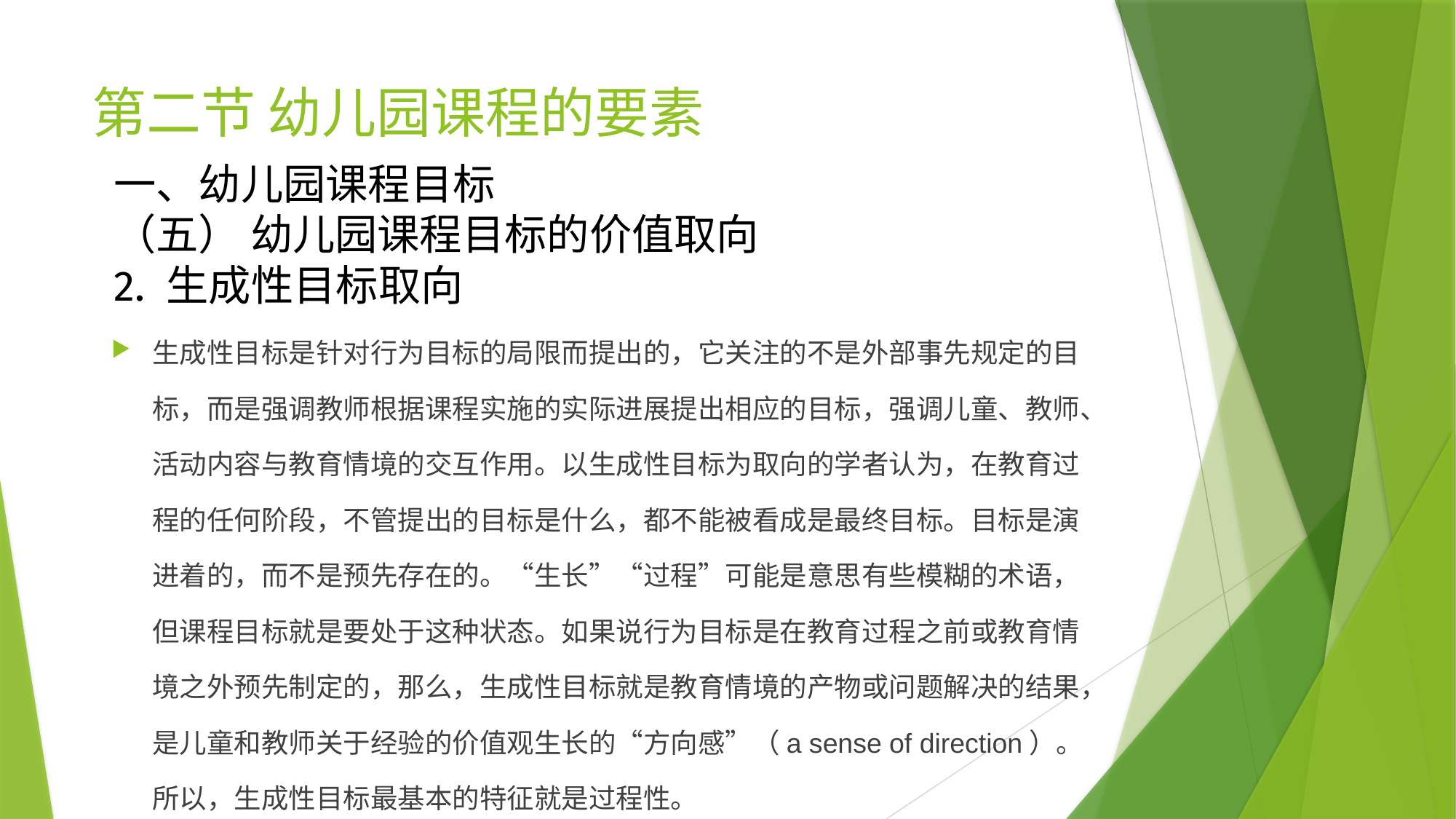

# 第二节 幼儿园课程的要素
一、幼儿园课程目标
（五） 幼儿园课程目标的价值取向
2. 生成性目标取向
生成性目标是针对行为目标的局限而提出的，它关注的不是外部事先规定的目标，而是强调教师根据课程实施的实际进展提出相应的目标，强调儿童、教师、活动内容与教育情境的交互作用。以生成性目标为取向的学者认为，在教育过程的任何阶段，不管提出的目标是什么，都不能被看成是最终目标。目标是演进着的，而不是预先存在的。“生长”“过程”可能是意思有些模糊的术语，但课程目标就是要处于这种状态。如果说行为目标是在教育过程之前或教育情境之外预先制定的，那么，生成性目标就是教育情境的产物或问题解决的结果，是儿童和教师关于经验的价值观生长的“方向感”（a sense of direction）。所以，生成性目标最基本的特征就是过程性。